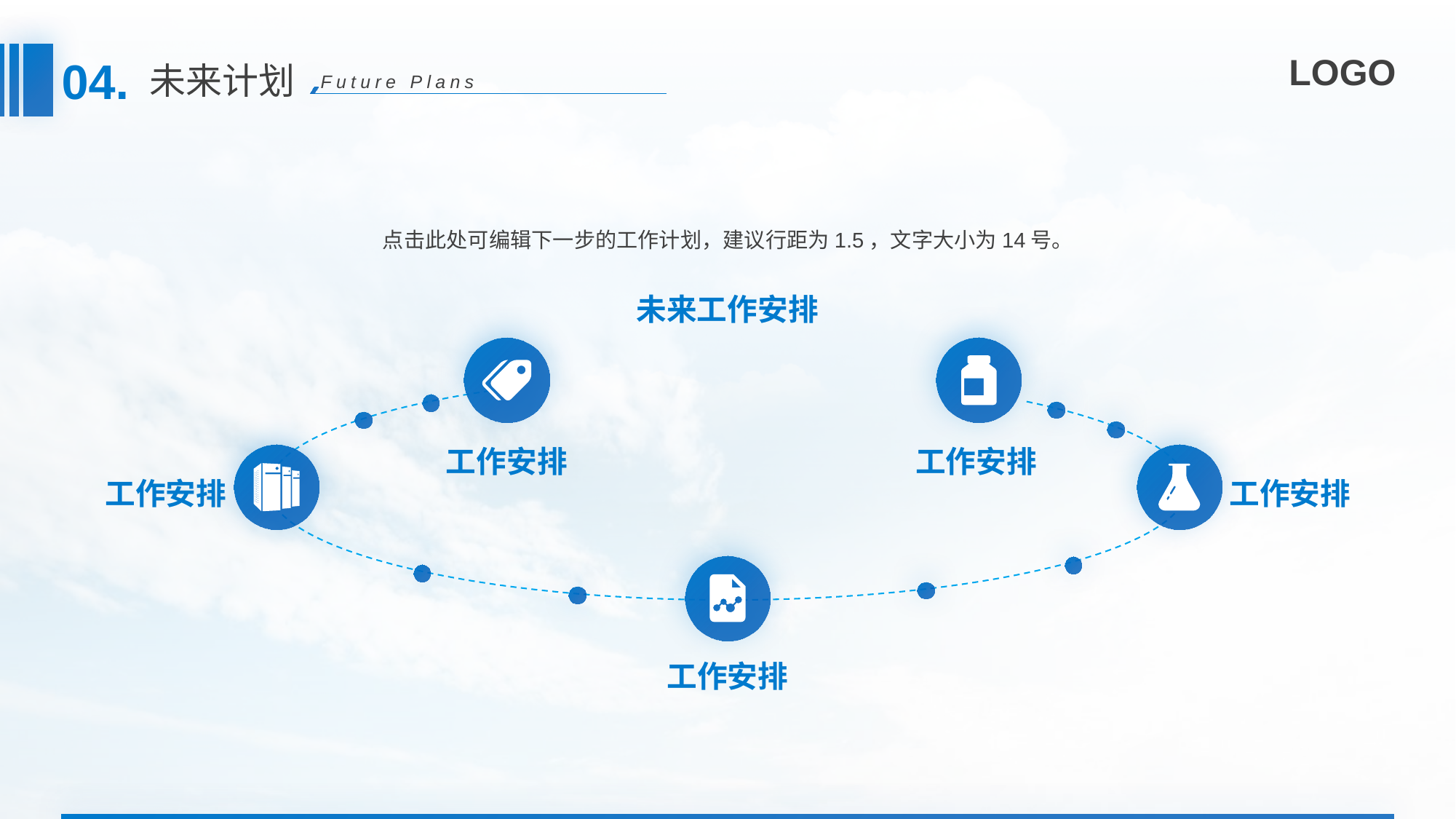

04.
未来计划
Future Plans

点击此处可编辑下一步的工作计划，建议行距为1.5，文字大小为14号。
未来工作安排

工作安排
工作安排

工作安排
工作安排

工作安排